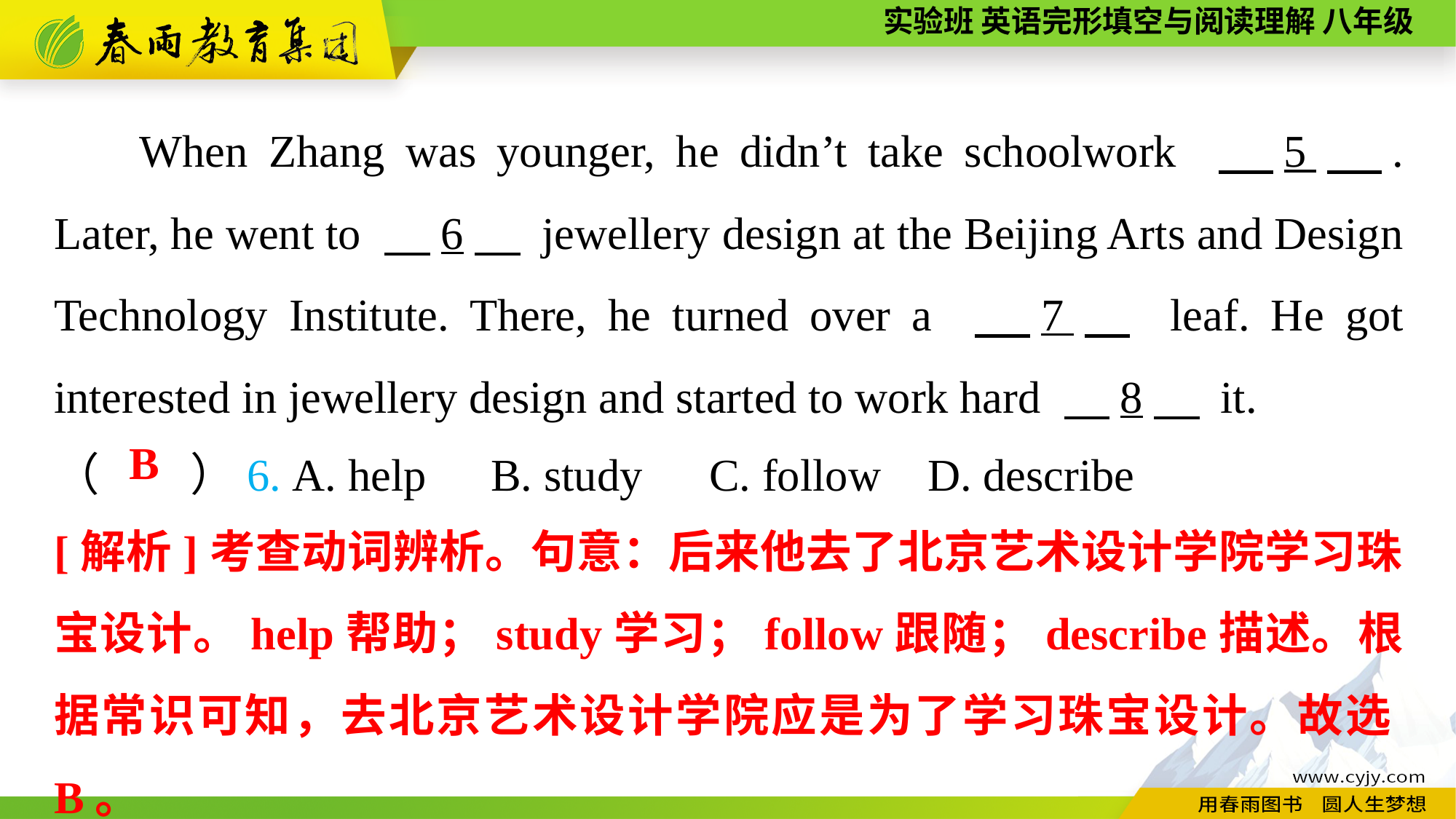

When Zhang was younger, he didn’t take schoolwork 　5　. Later, he went to 　6　 jewellery design at the Beijing Arts and Design Technology Institute. There, he turned over a 　7　 leaf. He got interested in jewellery design and started to work hard 　8　 it.
（　　）6. A. help	B. study	C. follow	D. describe
B
[解析]考查动词辨析。句意：后来他去了北京艺术设计学院学习珠宝设计。help帮助；study学习；follow跟随；describe描述。根据常识可知，去北京艺术设计学院应是为了学习珠宝设计。故选B。